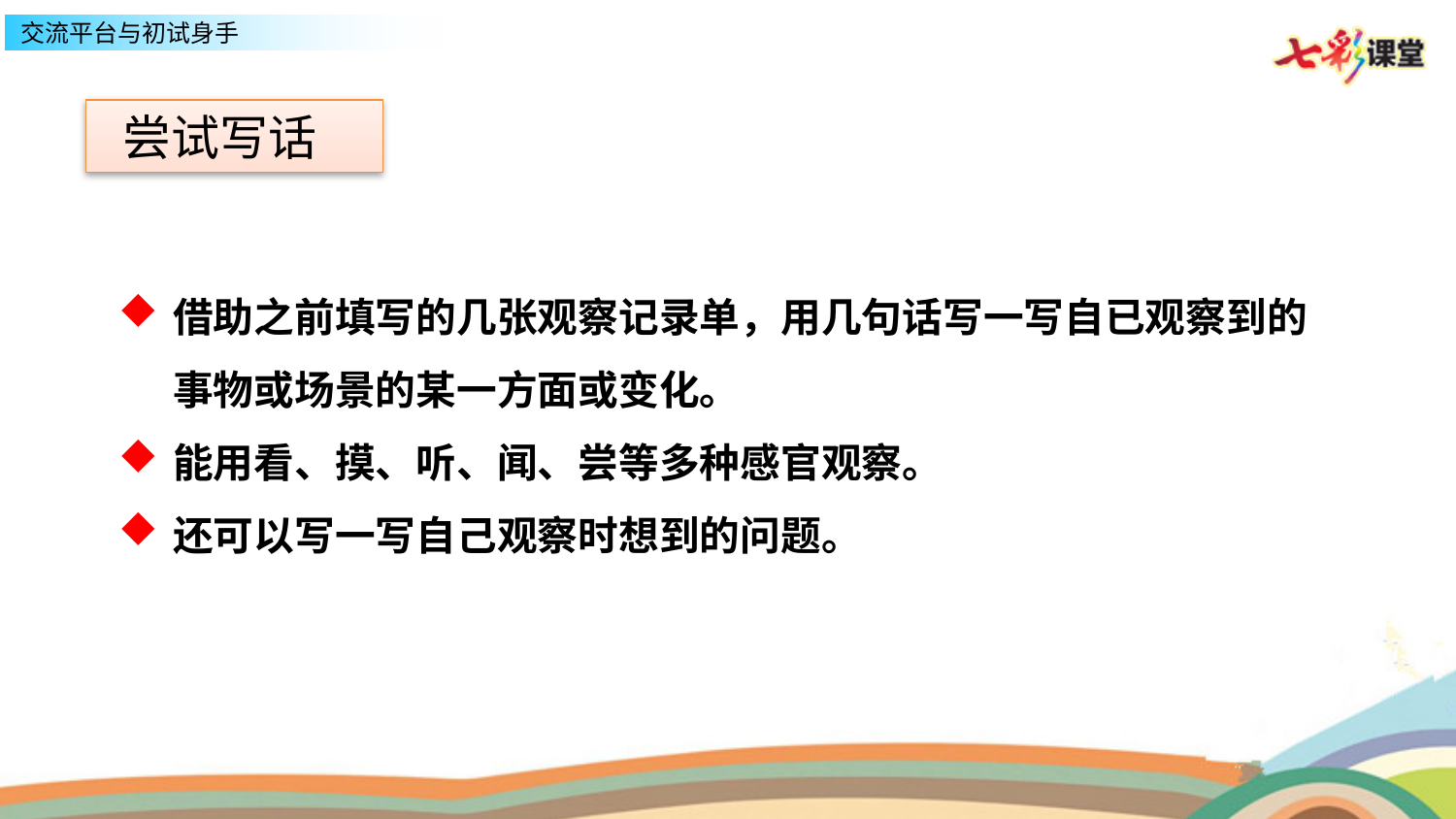

尝试写话
借助之前填写的几张观察记录单，用几句话写一写自已观察到的事物或场景的某一方面或变化。
能用看、摸、听、闻、尝等多种感官观察。
还可以写一写自己观察时想到的问题。